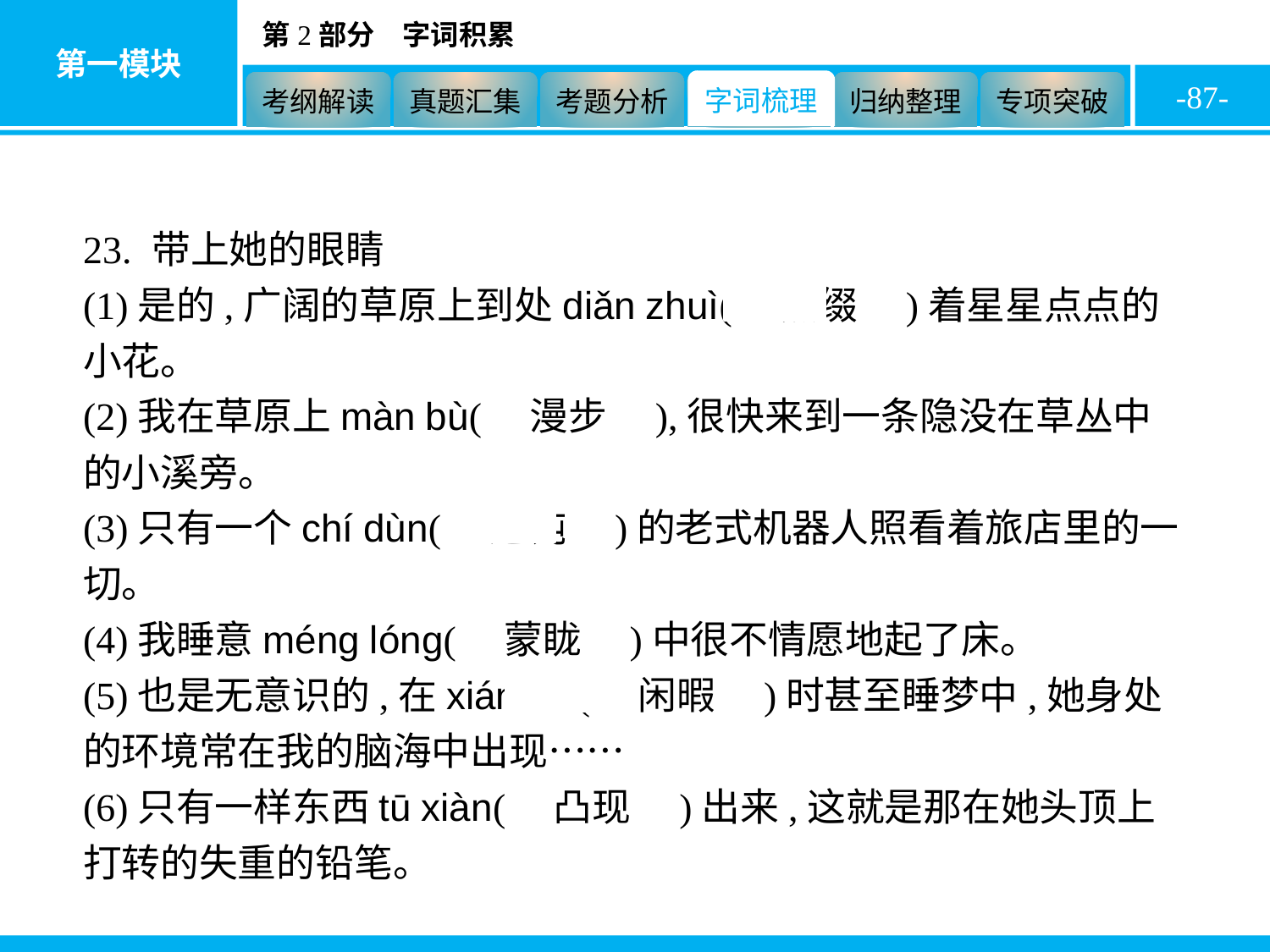

-87-
23. 带上她的眼睛
(1)是的,广阔的草原上到处diǎn zhuì(　点缀　)着星星点点的小花。
(2)我在草原上màn bù(　漫步　),很快来到一条隐没在草丛中的小溪旁。
(3)只有一个chí dùn(　迟钝　)的老式机器人照看着旅店里的一切。
(4)我睡意méng lóng(　蒙眬　)中很不情愿地起了床。
(5)也是无意识的,在xián xiá(　闲暇　)时甚至睡梦中,她身处的环境常在我的脑海中出现……
(6)只有一样东西tū xiàn(　凸现　)出来,这就是那在她头顶上打转的失重的铅笔。